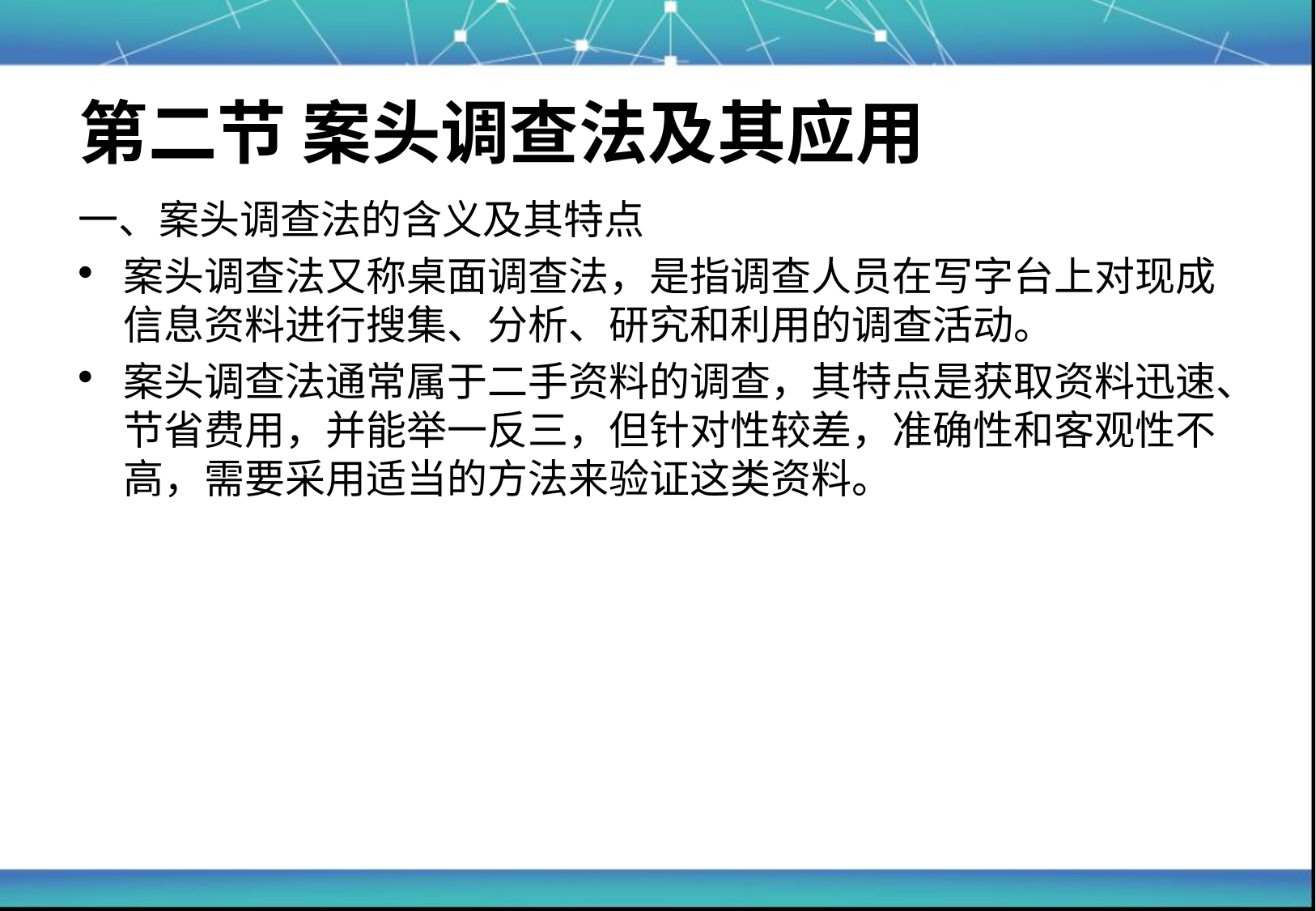

# 第二节 案头调查法及其应用
一、案头调查法的含义及其特点
案头调查法又称桌面调查法，是指调查人员在写字台上对现成信息资料进行搜集、分析、研究和利用的调查活动。
案头调查法通常属于二手资料的调查，其特点是获取资料迅速、节省费用，并能举一反三，但针对性较差，准确性和客观性不高，需要采用适当的方法来验证这类资料。